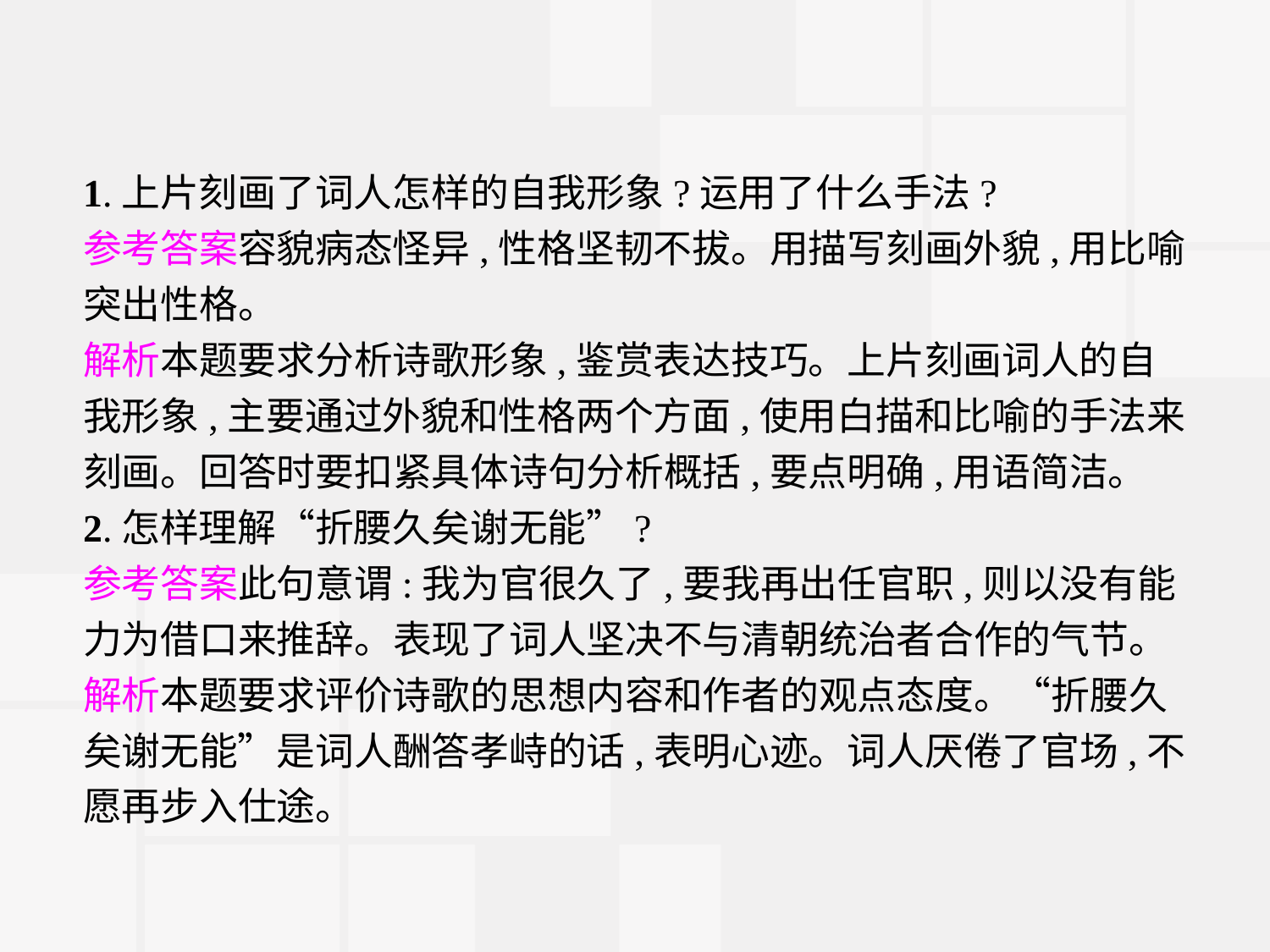

1.上片刻画了词人怎样的自我形象?运用了什么手法?
参考答案容貌病态怪异,性格坚韧不拔。用描写刻画外貌,用比喻突出性格。
解析本题要求分析诗歌形象,鉴赏表达技巧。上片刻画词人的自我形象,主要通过外貌和性格两个方面,使用白描和比喻的手法来刻画。回答时要扣紧具体诗句分析概括,要点明确,用语简洁。
2.怎样理解“折腰久矣谢无能”?
参考答案此句意谓:我为官很久了,要我再出任官职,则以没有能力为借口来推辞。表现了词人坚决不与清朝统治者合作的气节。
解析本题要求评价诗歌的思想内容和作者的观点态度。“折腰久矣谢无能”是词人酬答孝峙的话,表明心迹。词人厌倦了官场,不愿再步入仕途。